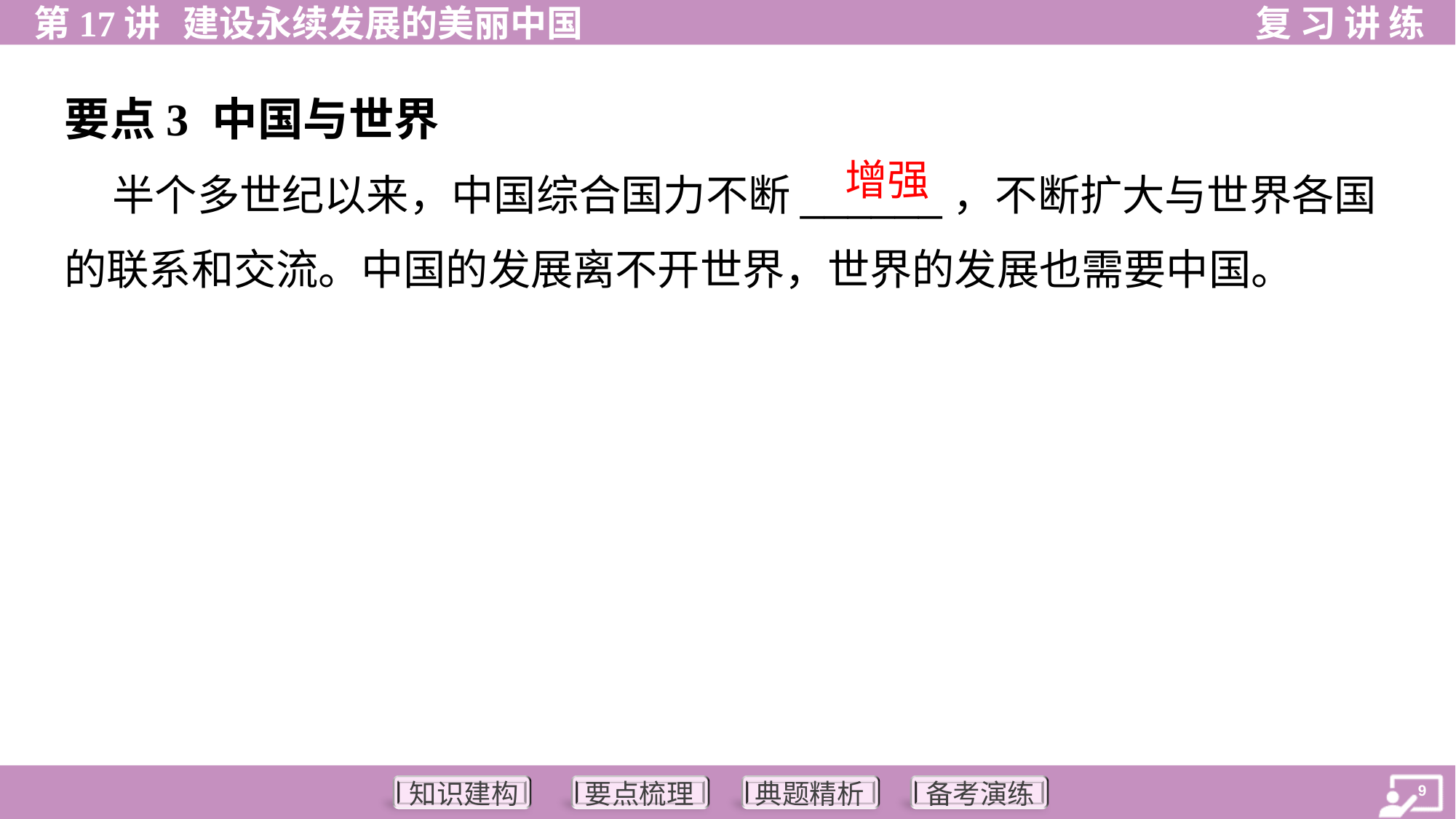

要点3 中国与世界
    半个多世纪以来，中国综合国力不断______，不断扩大与世界各国
的联系和交流。中国的发展离不开世界，世界的发展也需要中国。
增强